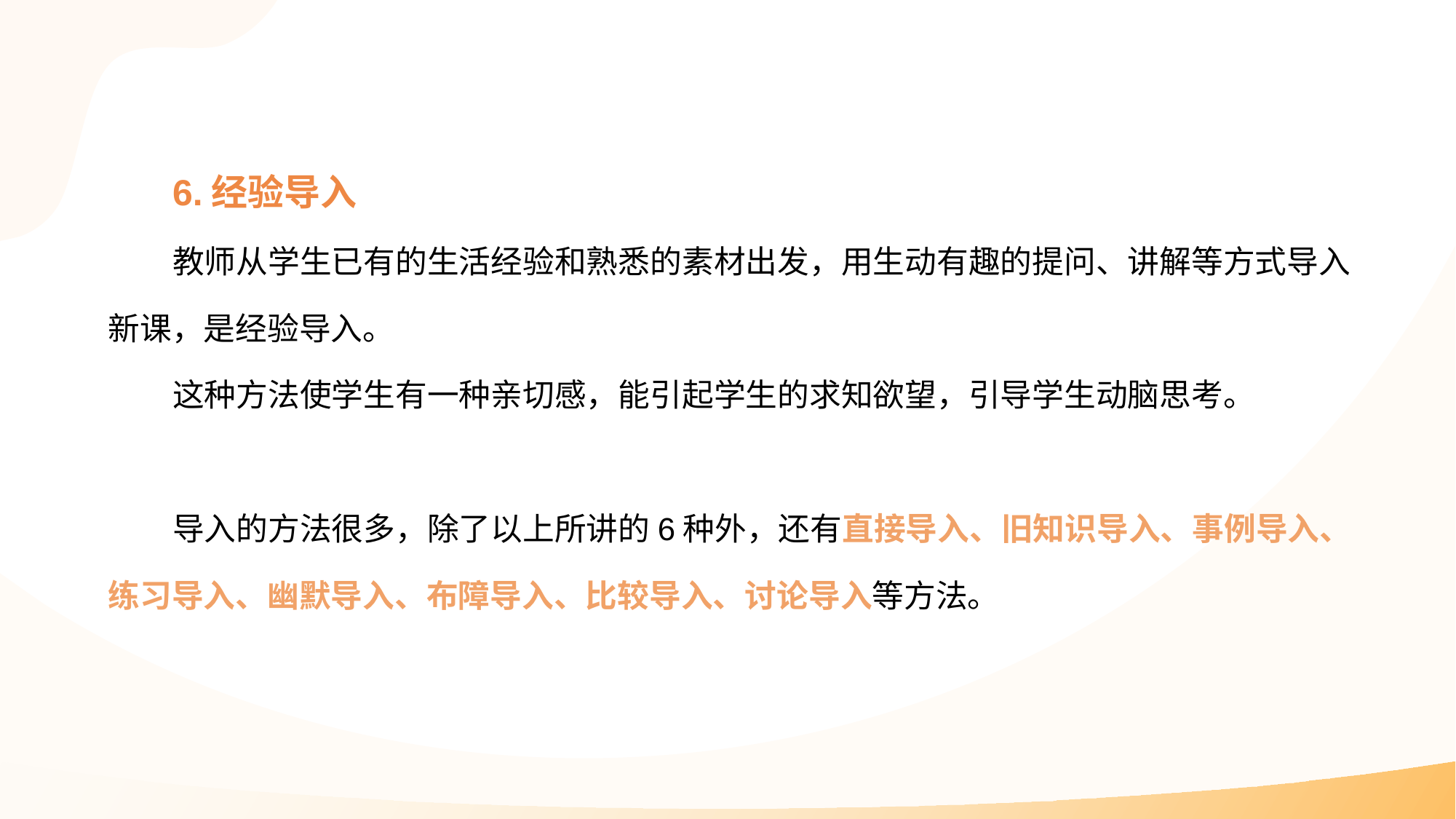

6.经验导入
教师从学生已有的生活经验和熟悉的素材出发，用生动有趣的提问、讲解等方式导入新课，是经验导入。
这种方法使学生有一种亲切感，能引起学生的求知欲望，引导学生动脑思考。

导入的方法很多，除了以上所讲的6种外，还有直接导入、旧知识导入、事例导入、练习导入、幽默导入、布障导入、比较导入、讨论导入等方法。